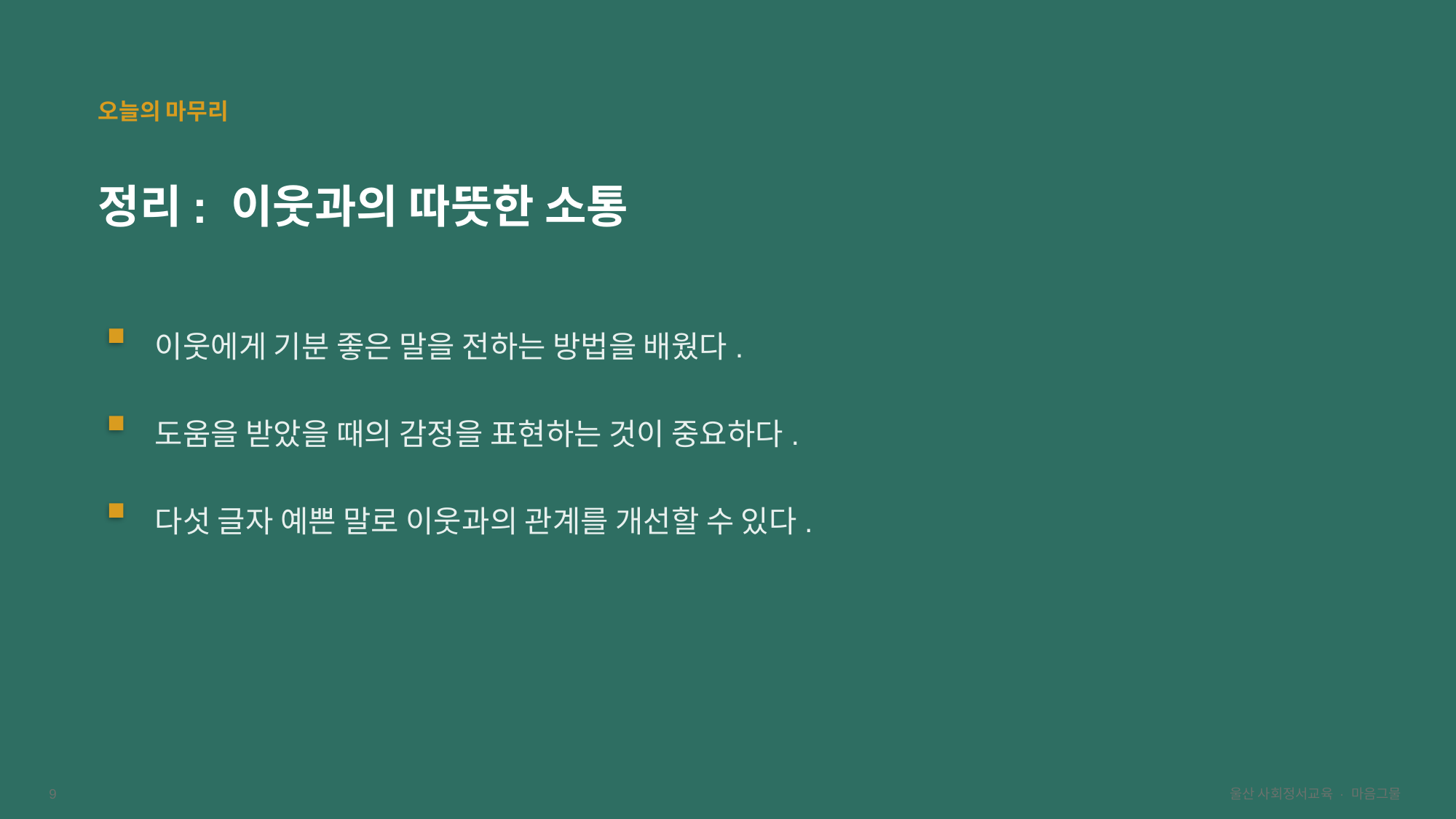

오늘의 마무리
정리: 이웃과의 따뜻한 소통
이웃에게 기분 좋은 말을 전하는 방법을 배웠다.

도움을 받았을 때의 감정을 표현하는 것이 중요하다.

다섯 글자 예쁜 말로 이웃과의 관계를 개선할 수 있다.

9
울산 사회정서교육 · 마음그물